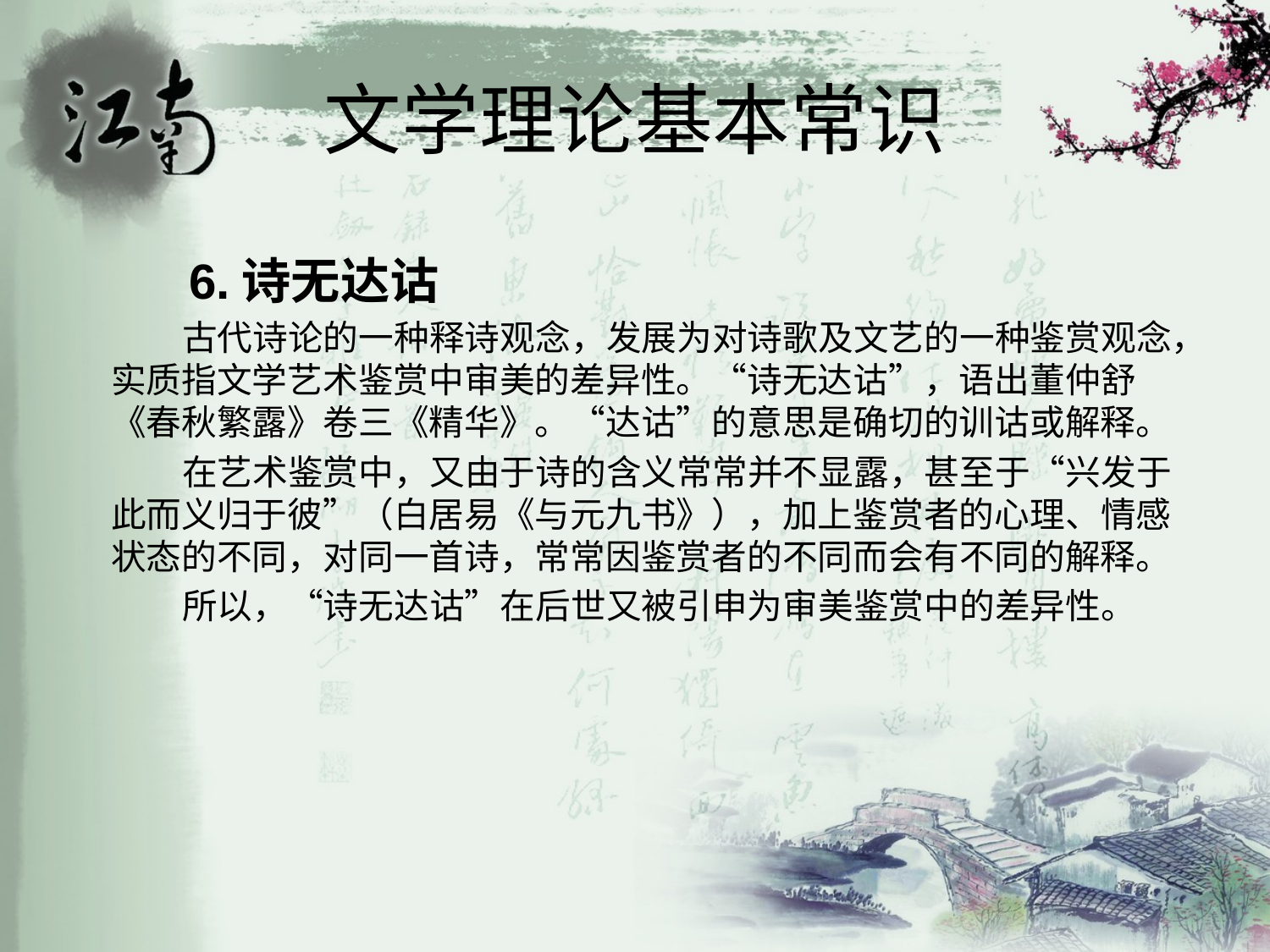

# 文学理论基本常识
        6.诗无达诂
        古代诗论的一种释诗观念，发展为对诗歌及文艺的一种鉴赏观念，实质指文学艺术鉴赏中审美的差异性。“诗无达诂”，语出董仲舒《春秋繁露》卷三《精华》。“达诂”的意思是确切的训诂或解释。
        在艺术鉴赏中，又由于诗的含义常常并不显露，甚至于“兴发于此而义归于彼”（白居易《与元九书》），加上鉴赏者的心理、情感状态的不同，对同一首诗，常常因鉴赏者的不同而会有不同的解释。
        所以，“诗无达诂”在后世又被引申为审美鉴赏中的差异性。